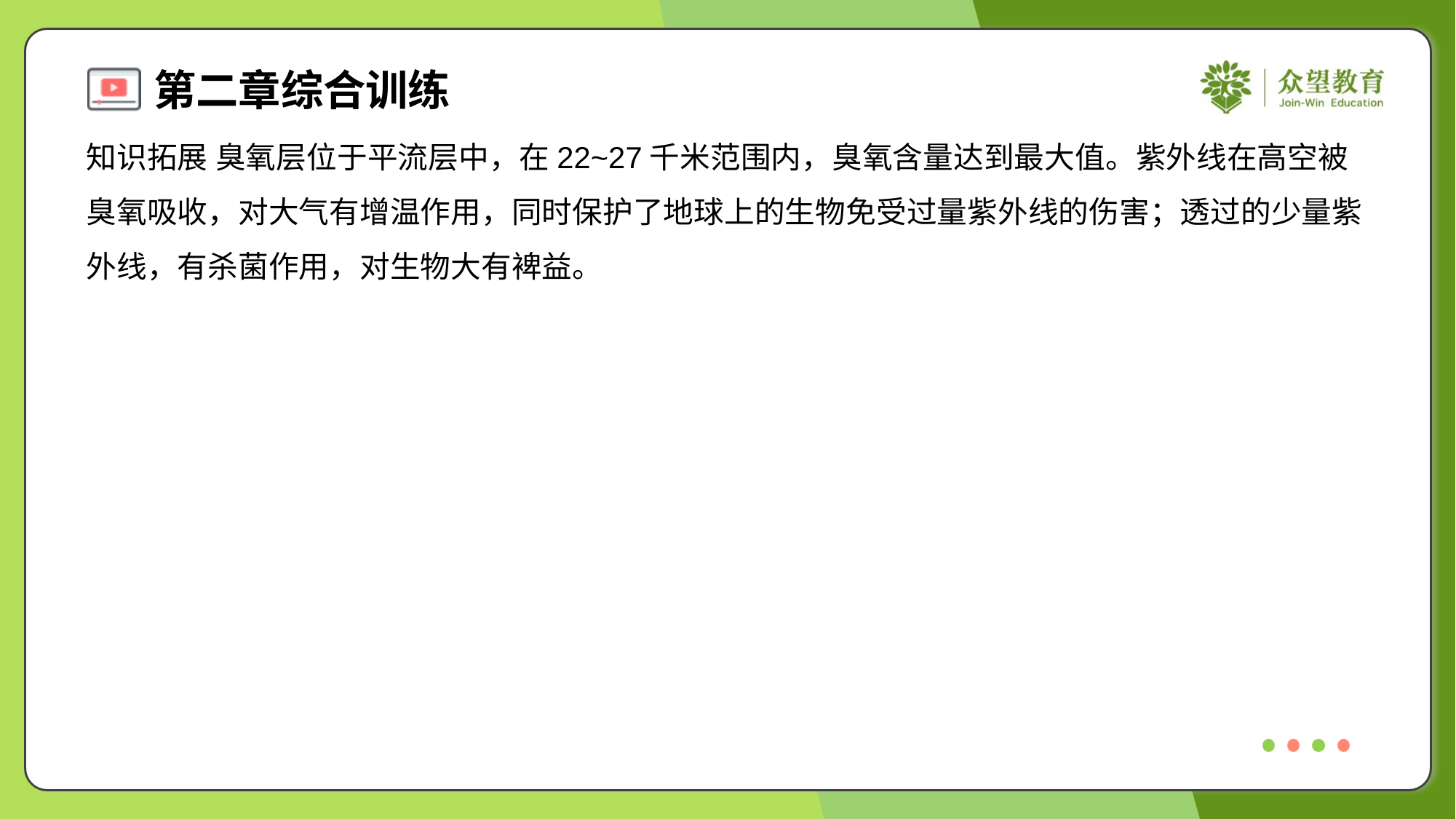

知识拓展 臭氧层位于平流层中，在22~27千米范围内，臭氧含量达到最大值。紫外线在高空被
臭氧吸收，对大气有增温作用，同时保护了地球上的生物免受过量紫外线的伤害；透过的少量紫
外线，有杀菌作用，对生物大有裨益。